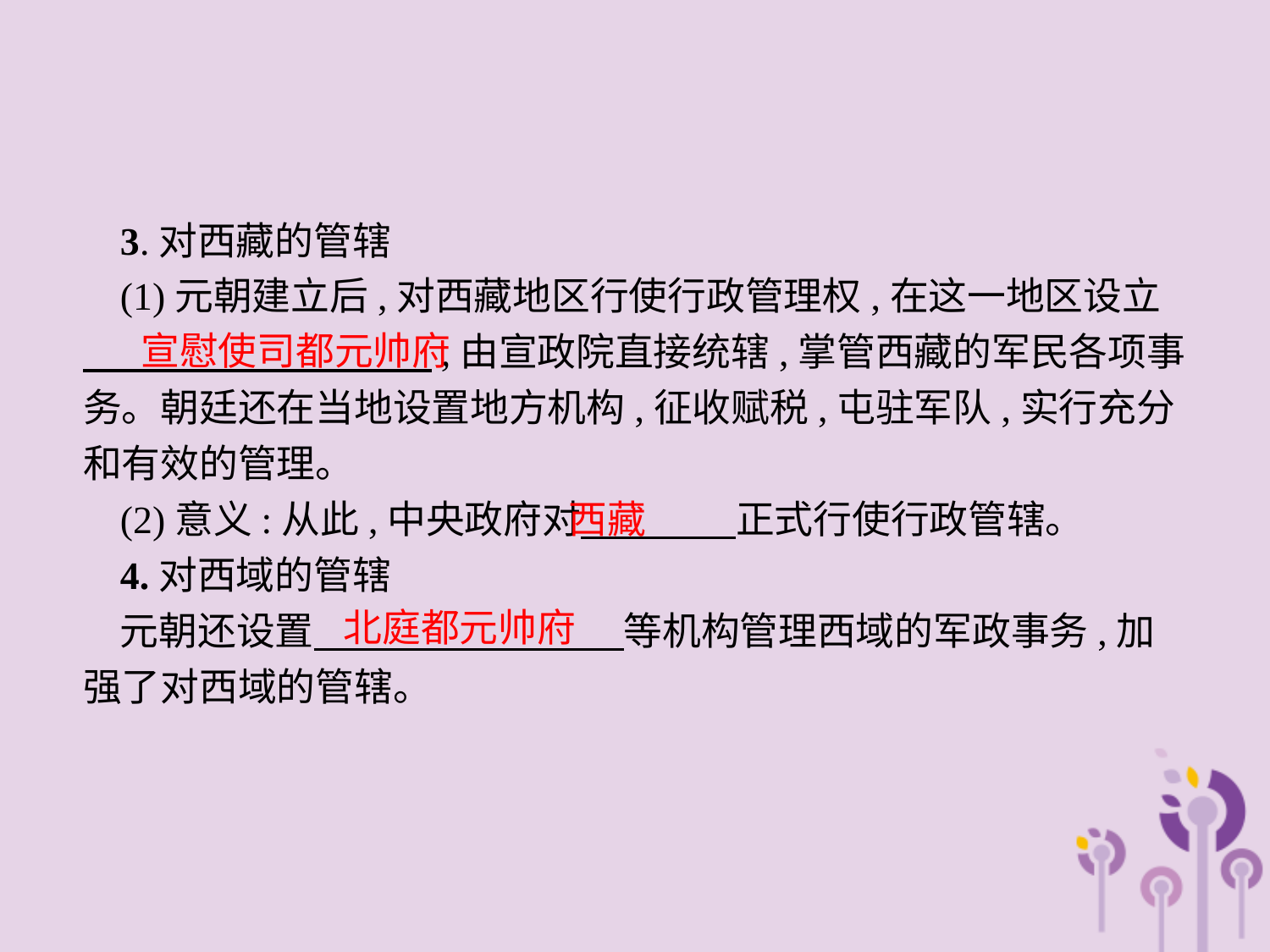

3.对西藏的管辖
(1)元朝建立后,对西藏地区行使行政管理权,在这一地区设立　　　　　　　　　,由宣政院直接统辖,掌管西藏的军民各项事务。朝廷还在当地设置地方机构,征收赋税,屯驻军队,实行充分和有效的管理。
(2)意义:从此,中央政府对　　　　正式行使行政管辖。
4.对西域的管辖
元朝还设置　　　　　　　　等机构管理西域的军政事务,加强了对西域的管辖。
宣慰使司都元帅府
西藏
北庭都元帅府